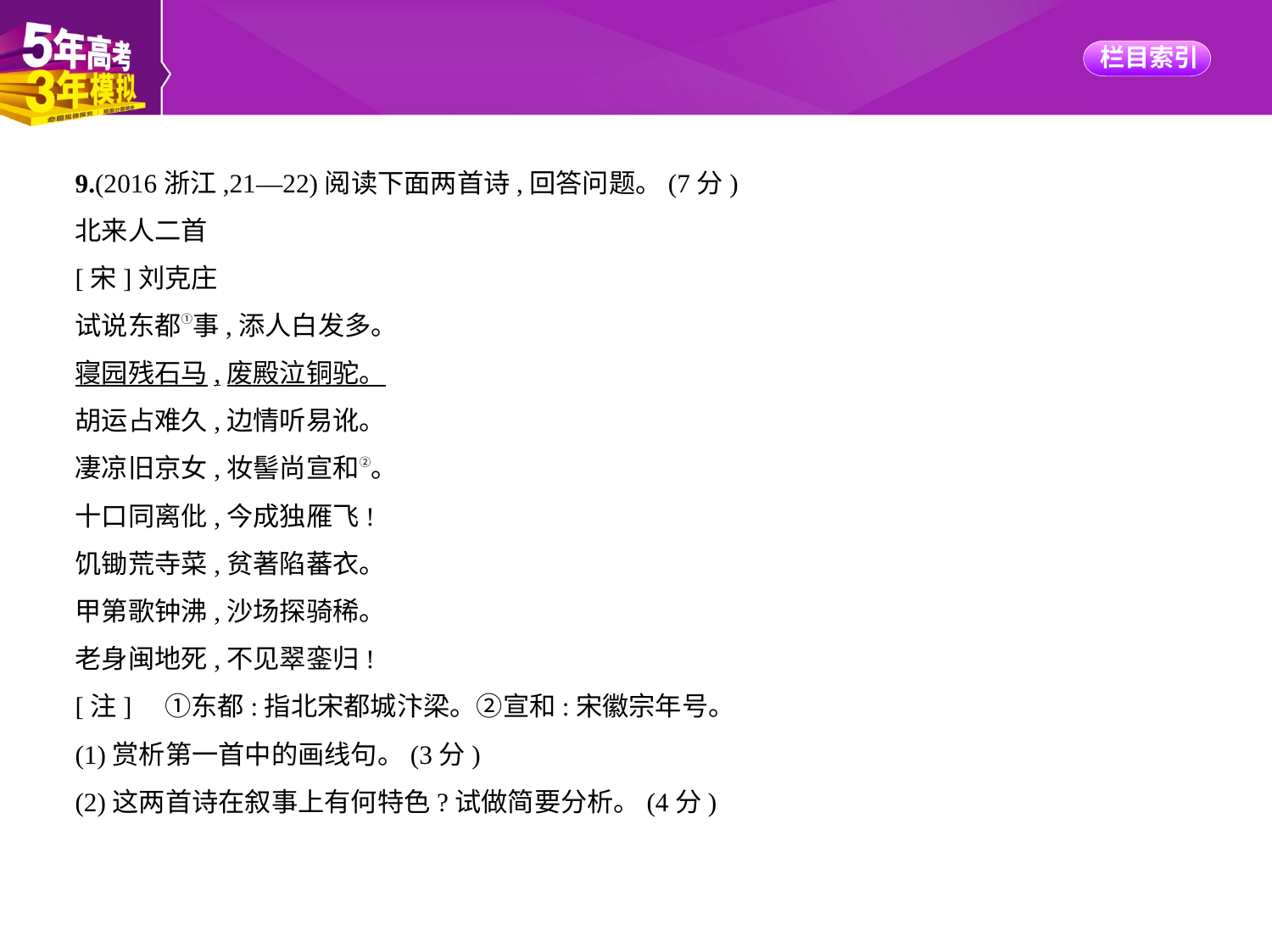

9.(2016浙江,21—22)阅读下面两首诗,回答问题。(7分)
北来人二首
[宋]刘克庄
试说东都①事,添人白发多。
寝园残石马,废殿泣铜驼。
胡运占难久,边情听易讹。
凄凉旧京女,妆髻尚宣和②。
十口同离仳,今成独雁飞!
饥锄荒寺菜,贫著陷蕃衣。
甲第歌钟沸,沙场探骑稀。
老身闽地死,不见翠銮归!
[注]　①东都:指北宋都城汴梁。②宣和:宋徽宗年号。
(1)赏析第一首中的画线句。(3分)
(2)这两首诗在叙事上有何特色?试做简要分析。(4分)